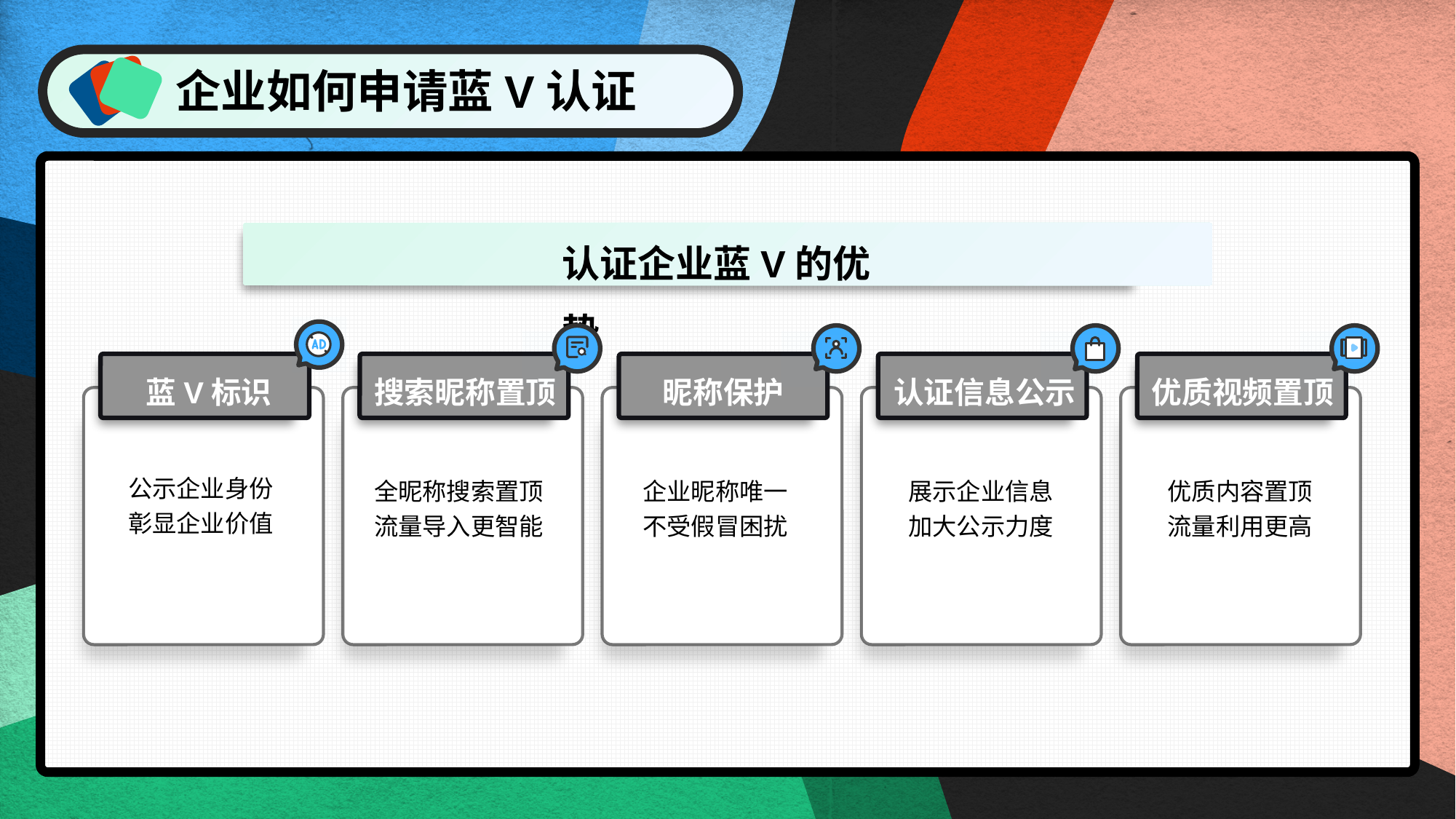

企业如何申请蓝V认证
认证企业蓝V的优势

蓝V标识

搜索昵称置顶

昵称保护

认证信息公示

优质视频置顶

公示企业身份
彰显企业价值
全昵称搜索置顶
流量导入更智能
企业昵称唯一
不受假冒困扰
展示企业信息
加大公示力度
优质内容置顶
流量利用更高